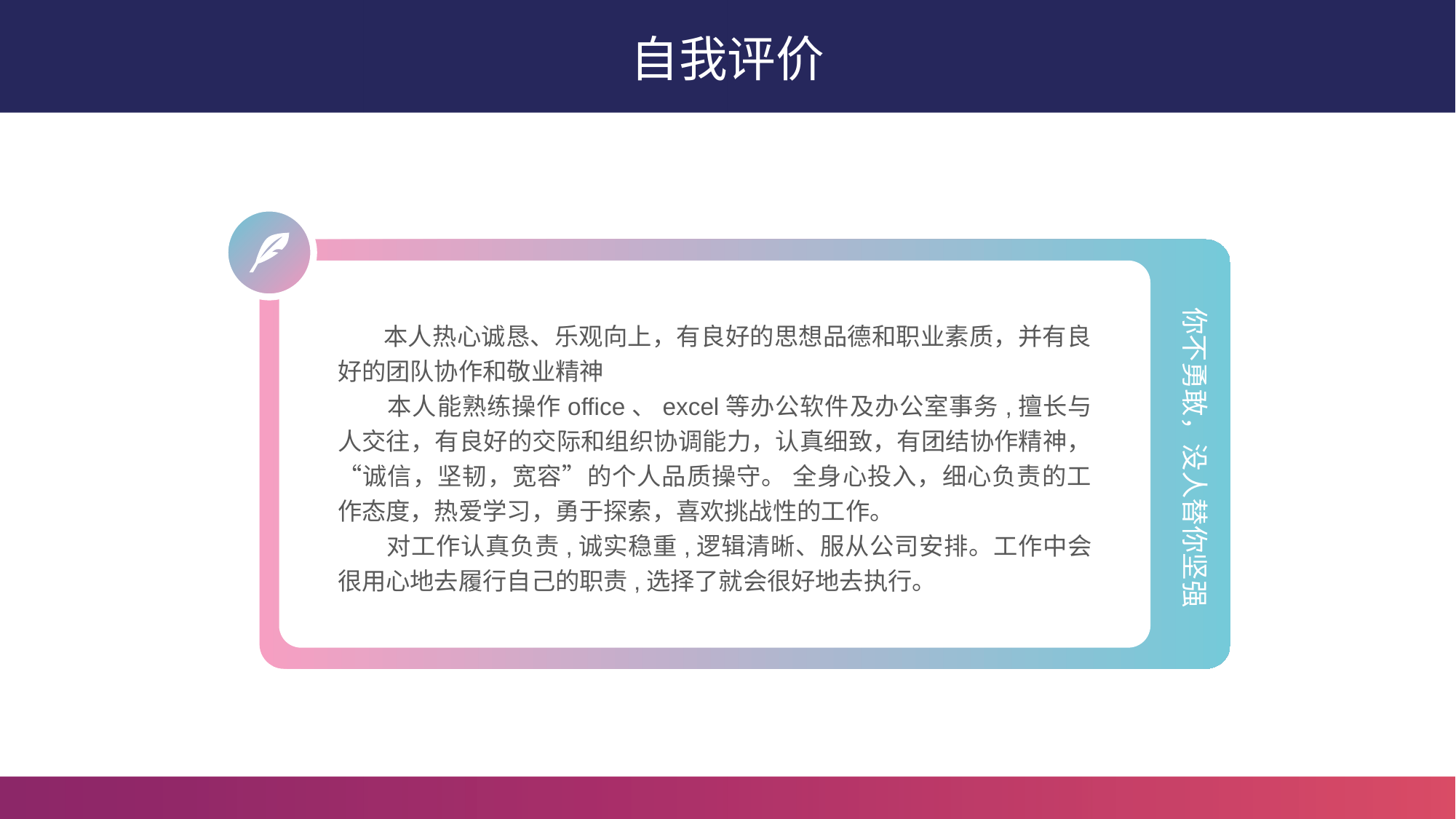

自我评价

你不勇敢，没人替你坚强

       本人热心诚恳、乐观向上，有良好的思想品德和职业素质，并有良好的团队协作和敬业精神
       本人能熟练操作office、excel等办公软件及办公室事务,擅长与人交往，有良好的交际和组织协调能力，认真细致，有团结协作精神，“诚信，坚韧，宽容”的个人品质操守。 全身心投入，细心负责的工作态度，热爱学习，勇于探索，喜欢挑战性的工作。
       对工作认真负责,诚实稳重,逻辑清晰、服从公司安排。工作中会很用心地去履行自己的职责,选择了就会很好地去执行。